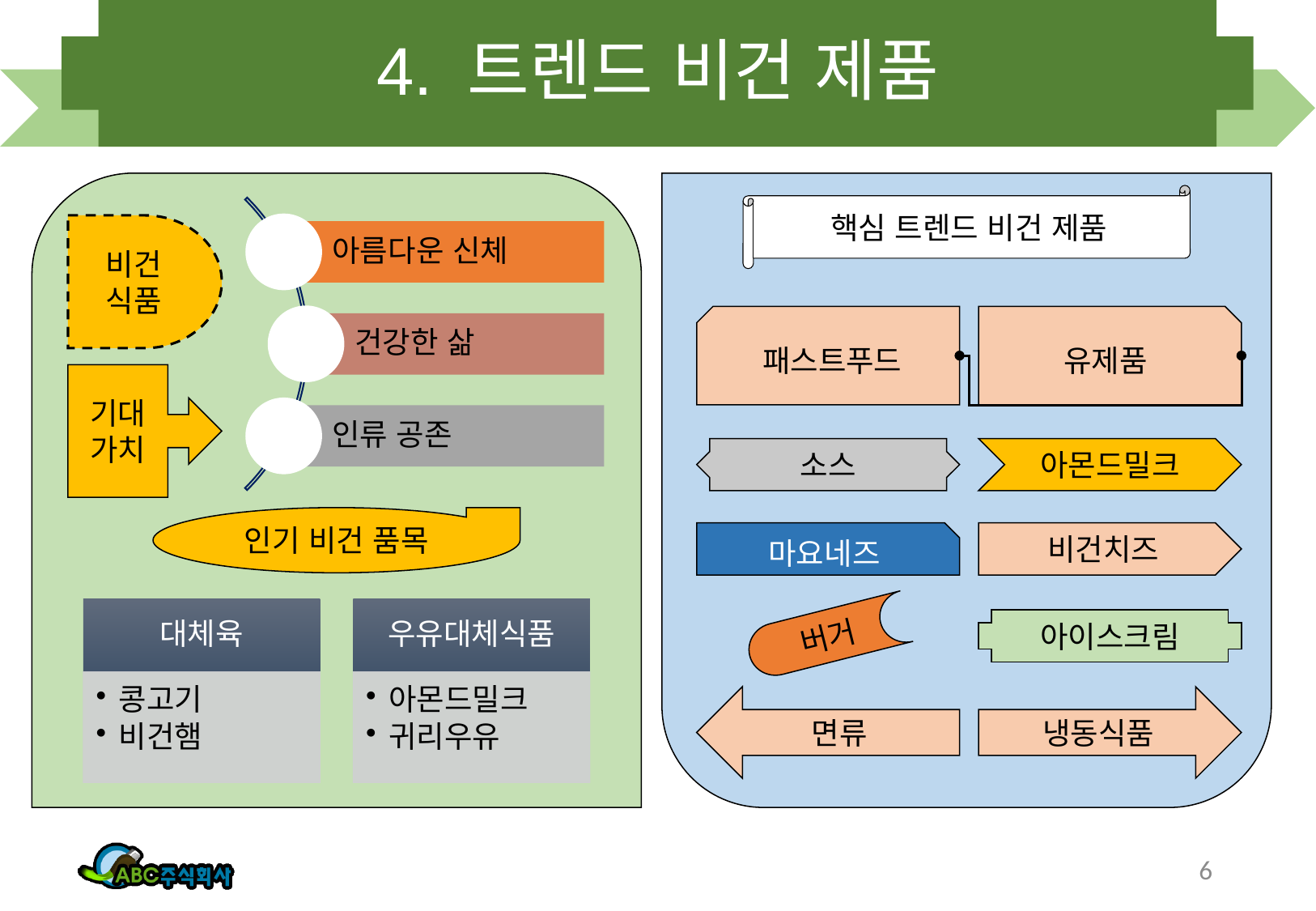

# 4. 트렌드 비건 제품

핵심 트렌드 비건 제품
아름다운 신체
건강한 삶
인류 공존
비건
식품
패스트푸드
유제품

기대
가치
소스
아몬드밀크
인기 비건 품목
마요네즈
비건치즈
대체육
콩고기
비건햄
우유대체식품
아몬드밀크
귀리우유
버거
아이스크림
면류
냉동식품
6